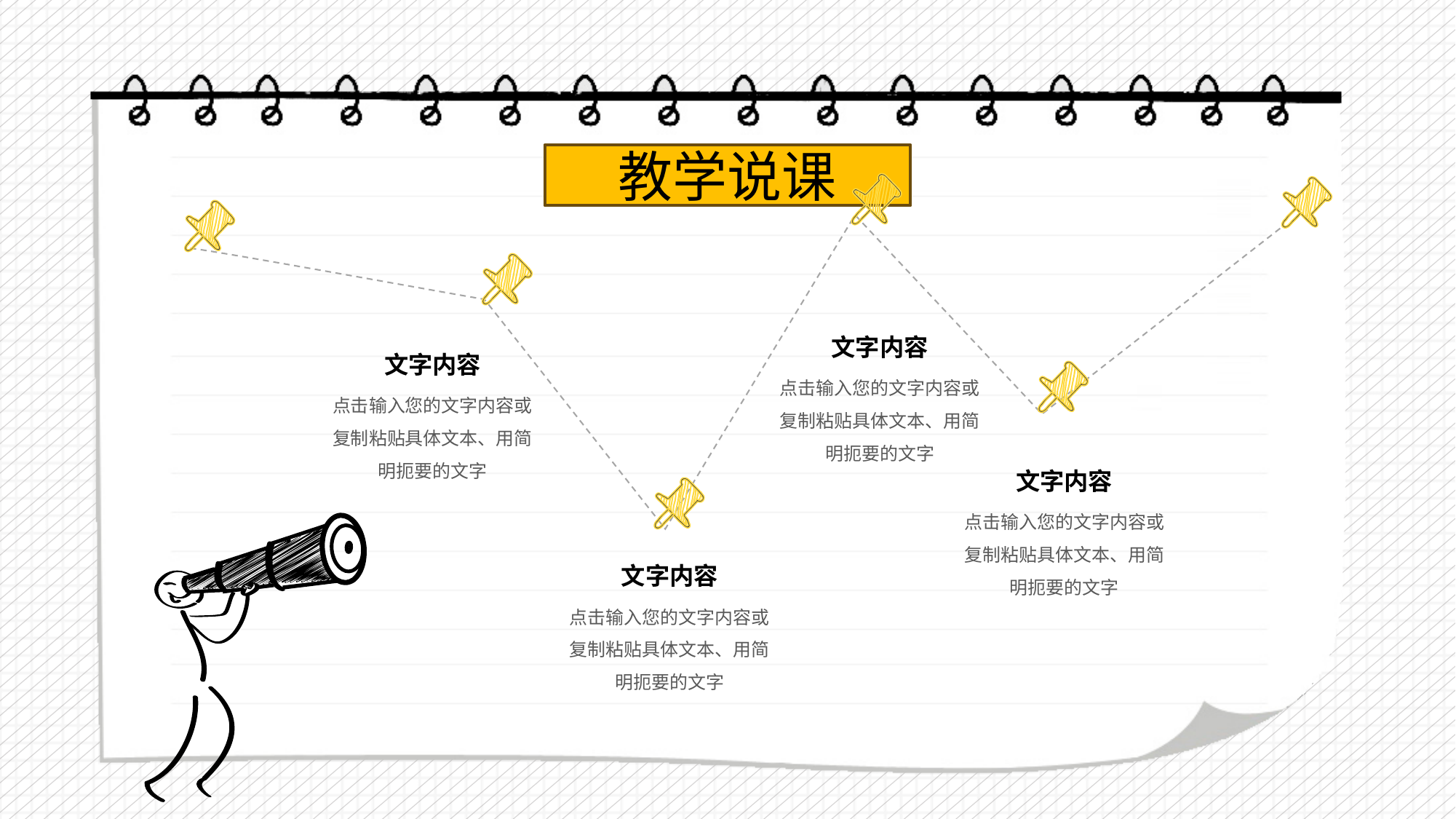

教学说课

文字内容
文字内容
点击输入您的文字内容或复制粘贴具体文本、用简明扼要的文字

点击输入您的文字内容或复制粘贴具体文本、用简明扼要的文字
文字内容

点击输入您的文字内容或复制粘贴具体文本、用简明扼要的文字

文字内容
点击输入您的文字内容或复制粘贴具体文本、用简明扼要的文字